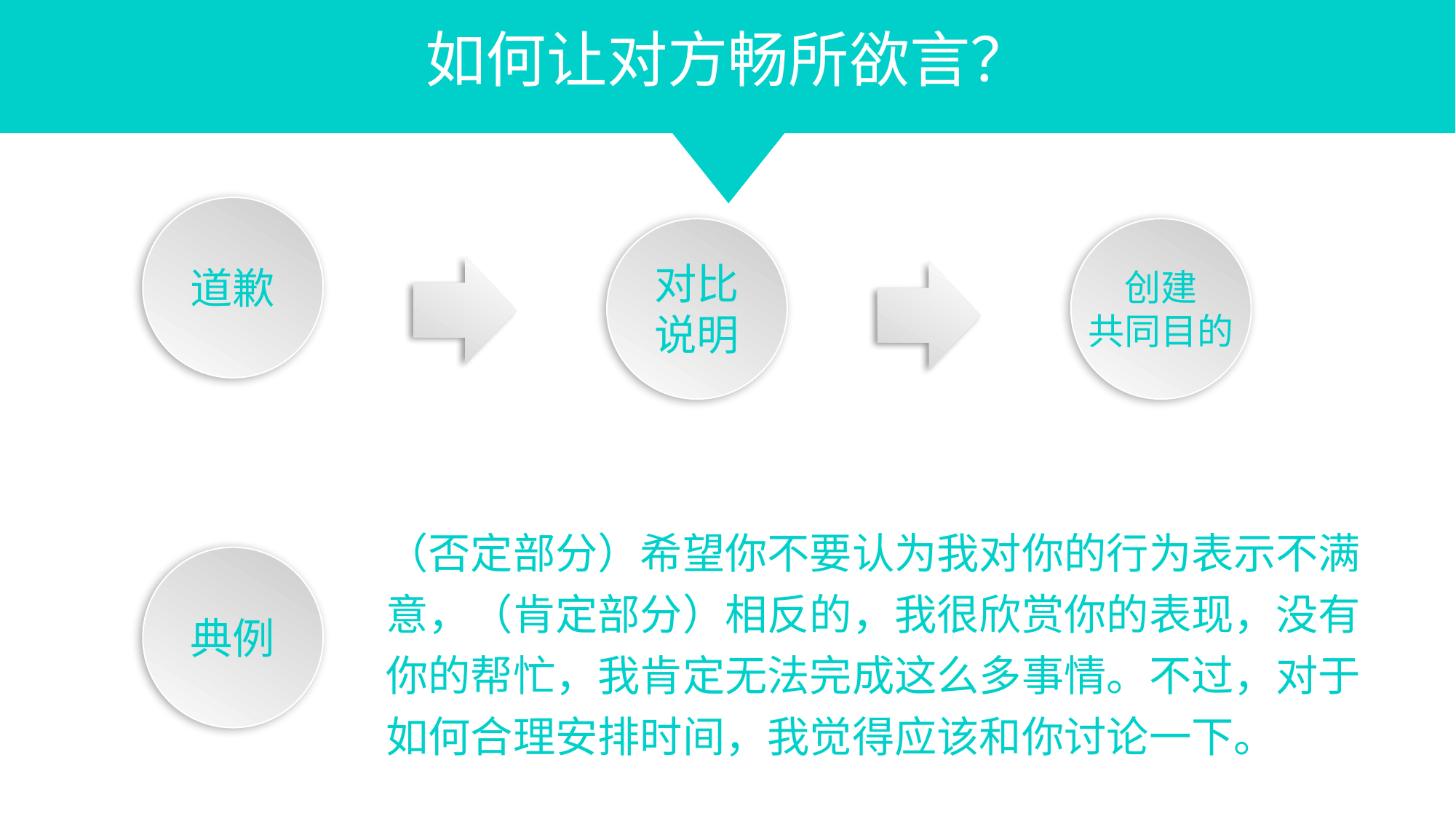

如何让对方畅所欲言？

对比
说明

道歉
创建
共同目的

（否定部分）希望你不要认为我对你的行为表示不满
意，（肯定部分）相反的，我很欣赏你的表现，没有
你的帮忙，我肯定无法完成这么多事情。不过，对于
如何合理安排时间，我觉得应该和你讨论一下。

典例